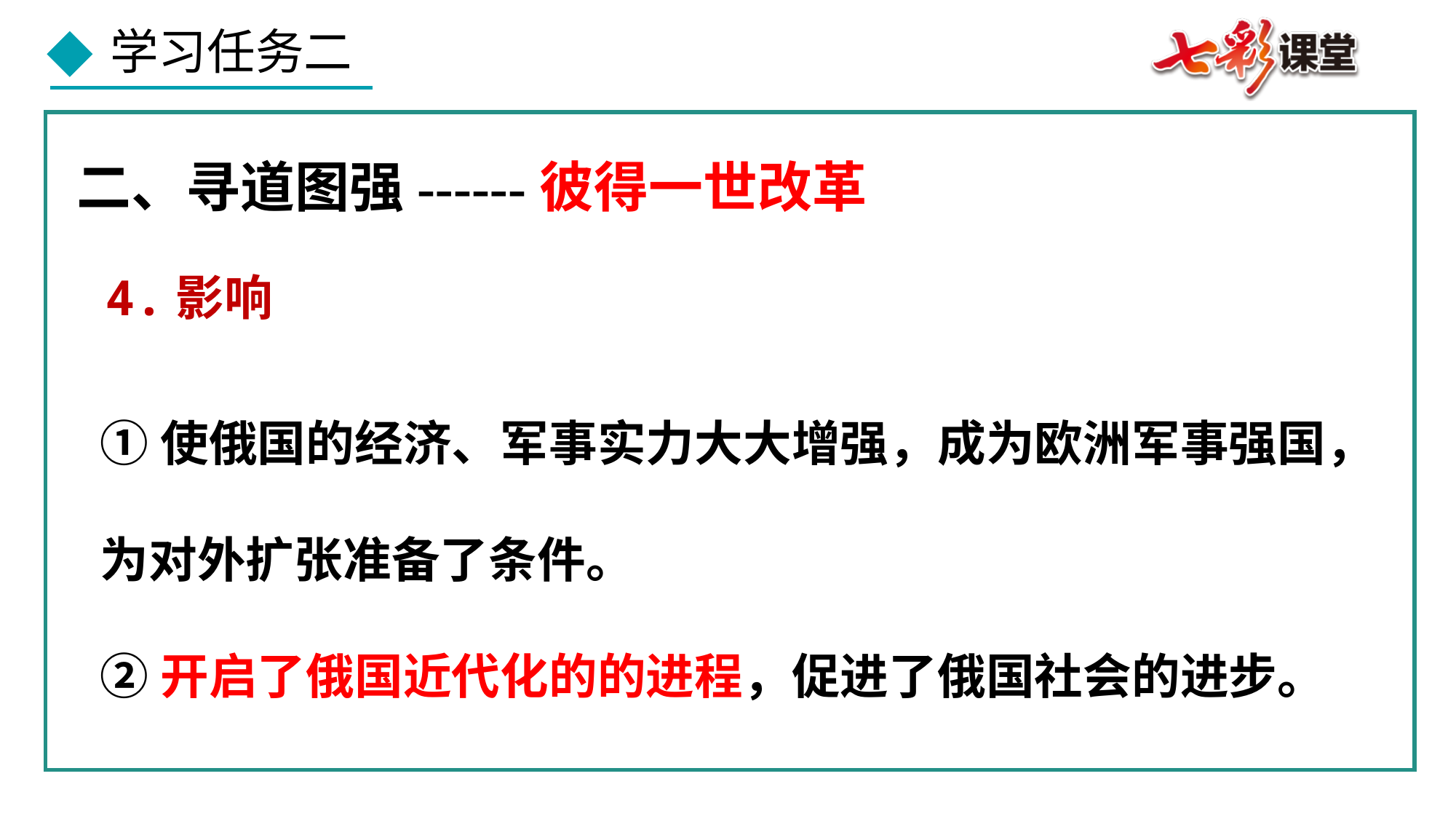

二、寻道图强------彼得一世改革
4.影响
①使俄国的经济、军事实力大大增强，成为欧洲军事强国，为对外扩张准备了条件。
②开启了俄国近代化的的进程，促进了俄国社会的进步。